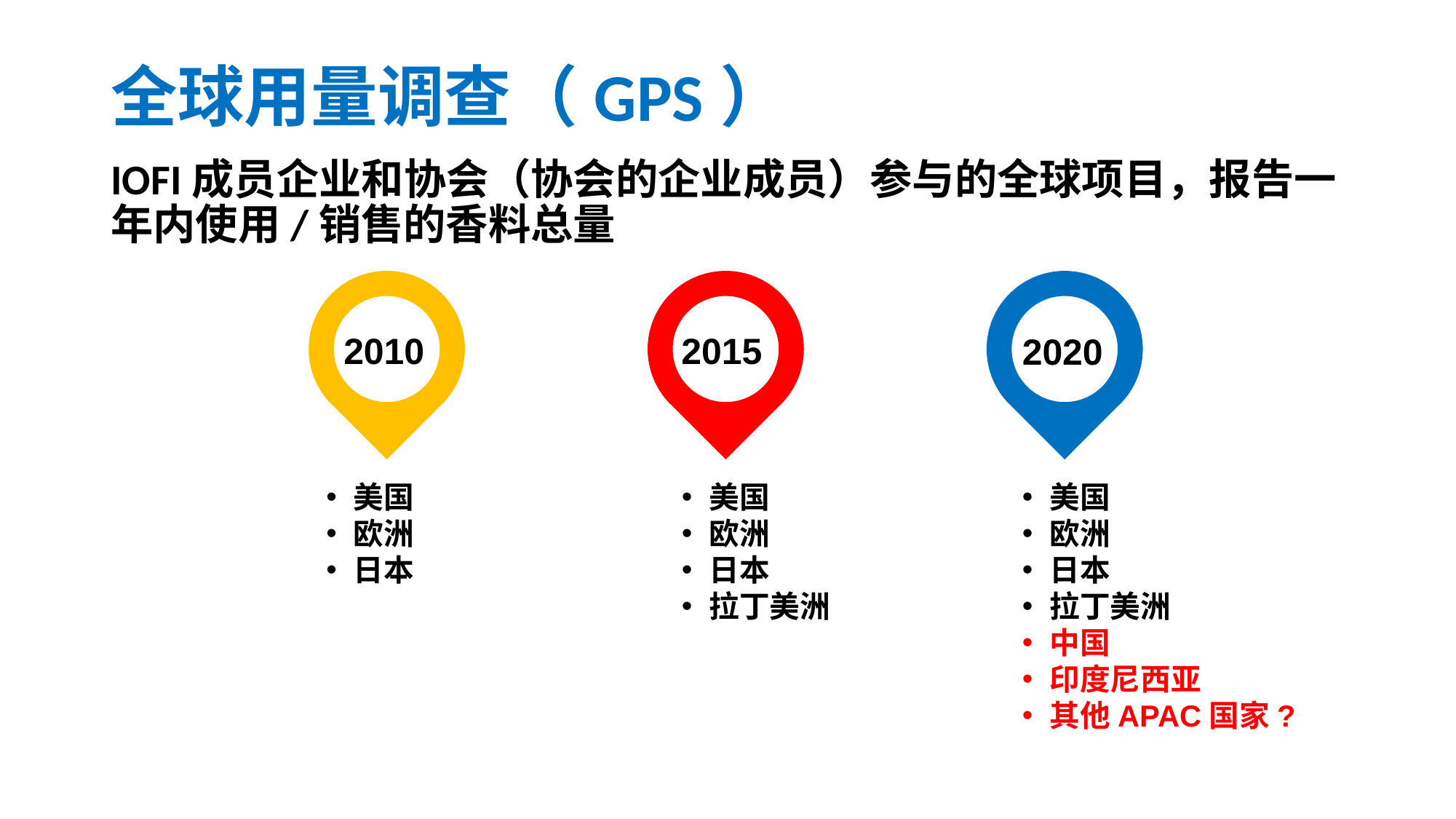

# 全球用量调查（GPS）
IOFI成员企业和协会（协会的企业成员）参与的全球项目，报告一年内使用/销售的香料总量

2010
2015
2020
美国
欧洲
日本
美国
欧洲
日本
拉丁美洲
美国
欧洲
日本
拉丁美洲
中国
印度尼西亚
其他APAC国家?